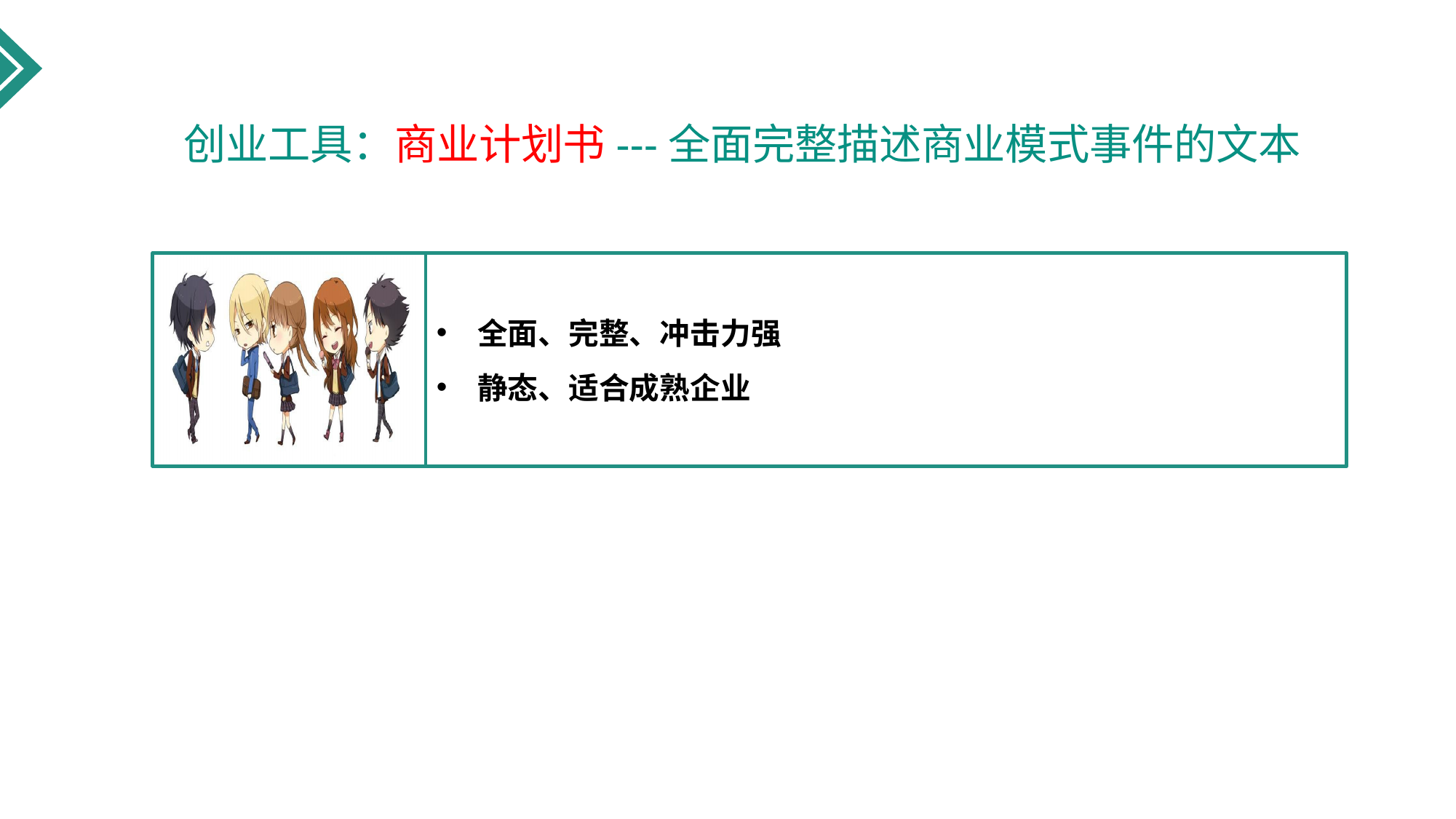

创业工具：商业计划书---全面完整描述商业模式事件的文本

全面、完整、冲击力强
静态、适合成熟企业